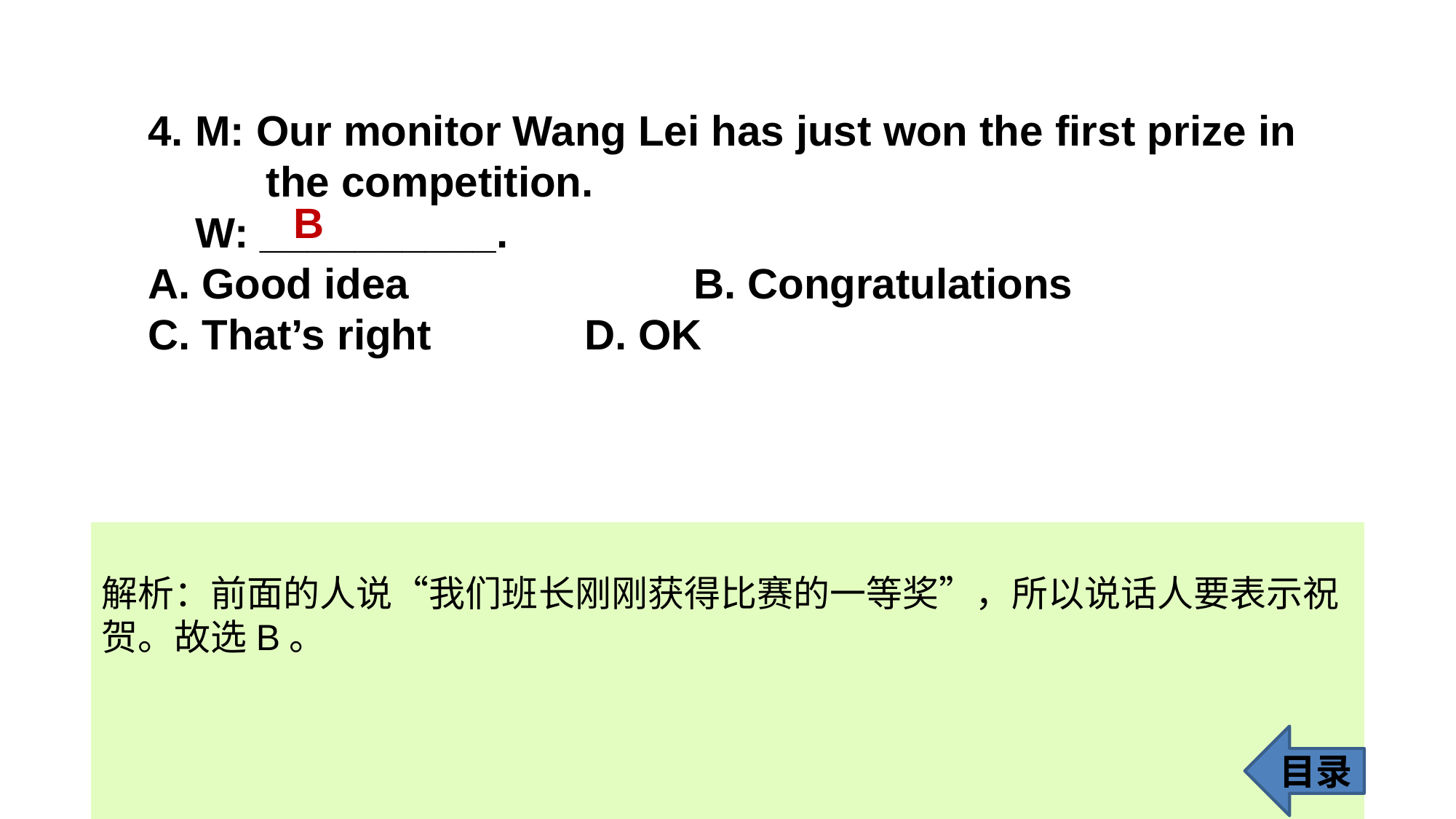

4. M: Our monitor Wang Lei has just won the first prize in
          the competition.
    W: __________.
A. Good idea		 	B. Congratulations
C. That’s right 		D. OK
B

解析：前面的人说“我们班长刚刚获得比赛的一等奖”，所以说话人要表示祝
贺。故选B。
目录
8